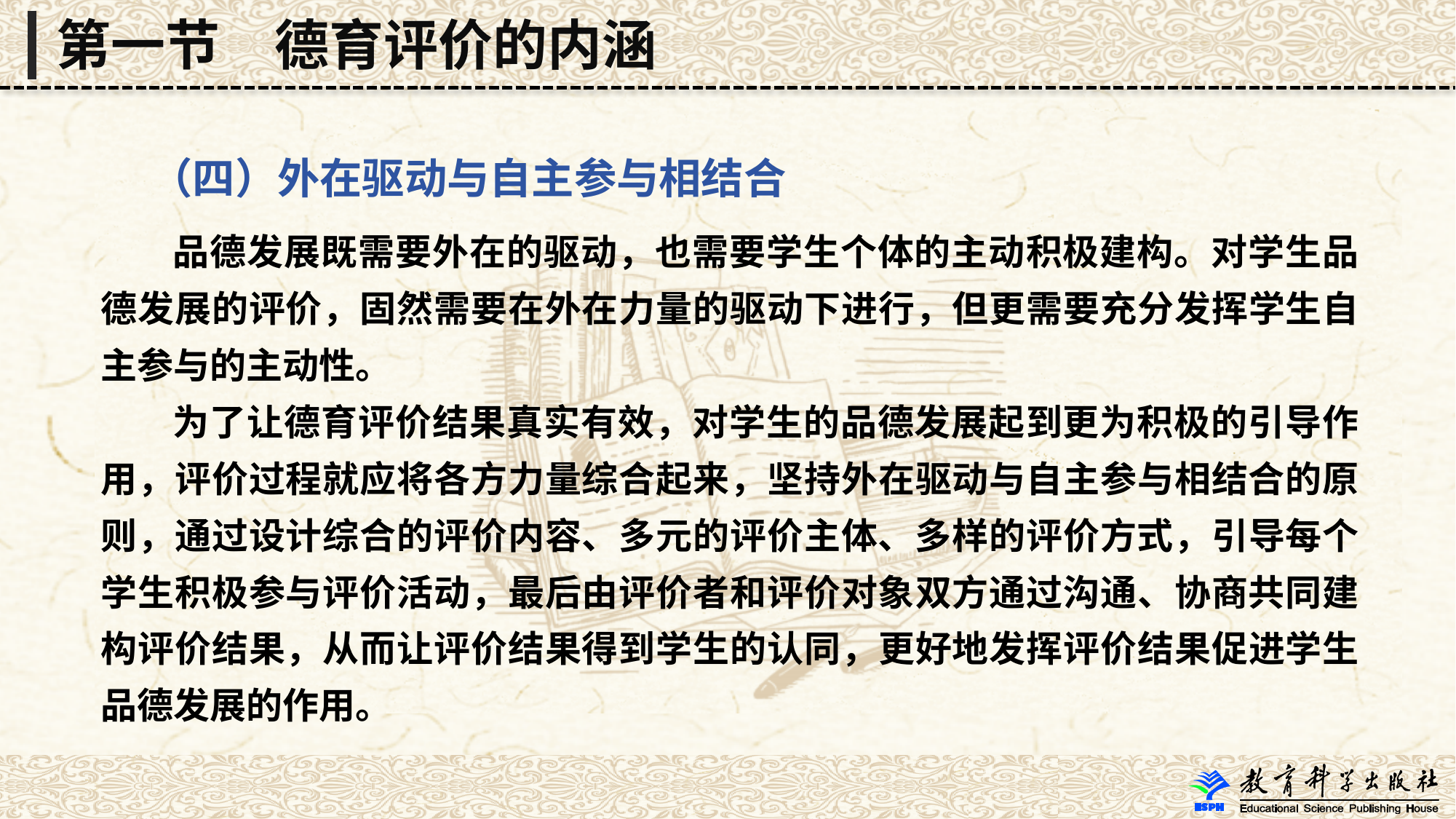

第一节　德育评价的内涵
     （四）外在驱动与自主参与相结合

       品德发展既需要外在的驱动，也需要学生个体的主动积极建构。对学生品德发展的评价，固然需要在外在力量的驱动下进行，但更需要充分发挥学生自主参与的主动性。
       为了让德育评价结果真实有效，对学生的品德发展起到更为积极的引导作用，评价过程就应将各方力量综合起来，坚持外在驱动与自主参与相结合的原则，通过设计综合的评价内容、多元的评价主体、多样的评价方式，引导每个学生积极参与评价活动，最后由评价者和评价对象双方通过沟通、协商共同建构评价结果，从而让评价结果得到学生的认同，更好地发挥评价结果促进学生品德发展的作用。